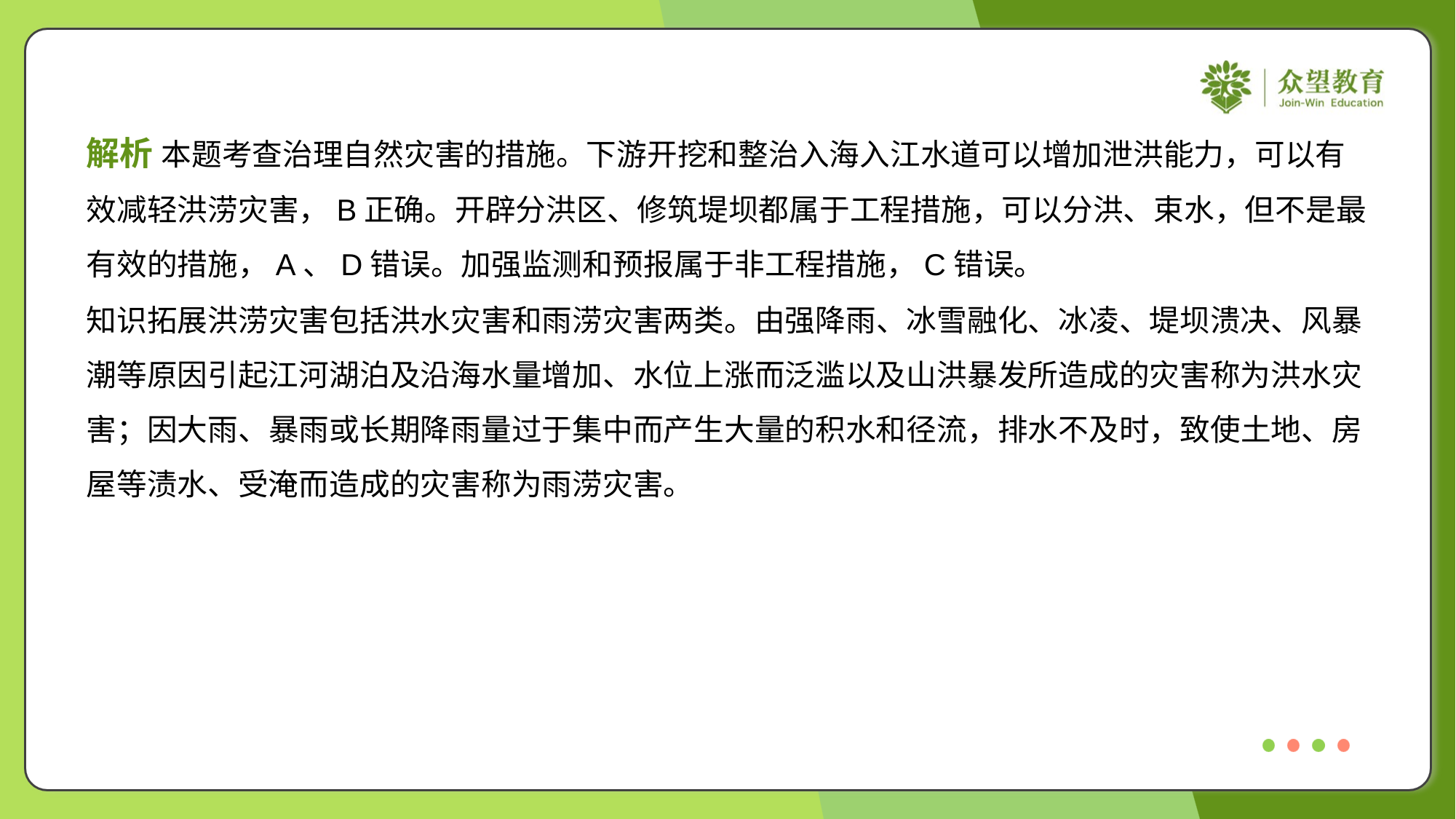

解析 本题考查治理自然灾害的措施。下游开挖和整治入海入江水道可以增加泄洪能力，可以有
效减轻洪涝灾害，B正确。开辟分洪区、修筑堤坝都属于工程措施，可以分洪、束水，但不是最
有效的措施，A、D错误。加强监测和预报属于非工程措施，C错误。
知识拓展洪涝灾害包括洪水灾害和雨涝灾害两类。由强降雨、冰雪融化、冰凌、堤坝溃决、风暴
潮等原因引起江河湖泊及沿海水量增加、水位上涨而泛滥以及山洪暴发所造成的灾害称为洪水灾
害；因大雨、暴雨或长期降雨量过于集中而产生大量的积水和径流，排水不及时，致使土地、房
屋等渍水、受淹而造成的灾害称为雨涝灾害。